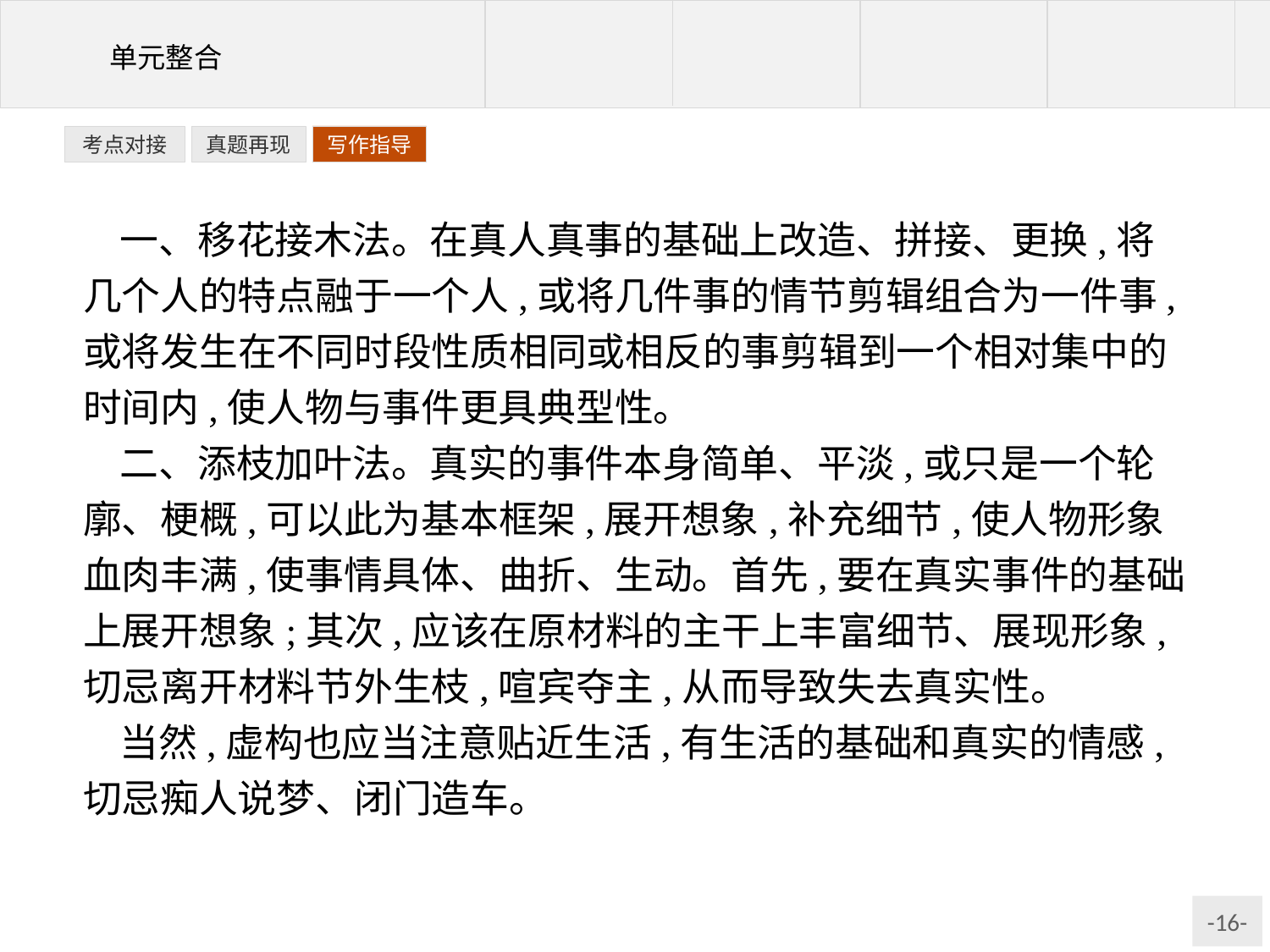

写作指导
考点对接
真题再现
一、移花接木法。在真人真事的基础上改造、拼接、更换,将几个人的特点融于一个人,或将几件事的情节剪辑组合为一件事,或将发生在不同时段性质相同或相反的事剪辑到一个相对集中的时间内,使人物与事件更具典型性。
二、添枝加叶法。真实的事件本身简单、平淡,或只是一个轮廓、梗概,可以此为基本框架,展开想象,补充细节,使人物形象血肉丰满,使事情具体、曲折、生动。首先,要在真实事件的基础上展开想象;其次,应该在原材料的主干上丰富细节、展现形象,切忌离开材料节外生枝,喧宾夺主,从而导致失去真实性。
当然,虚构也应当注意贴近生活,有生活的基础和真实的情感,切忌痴人说梦、闭门造车。